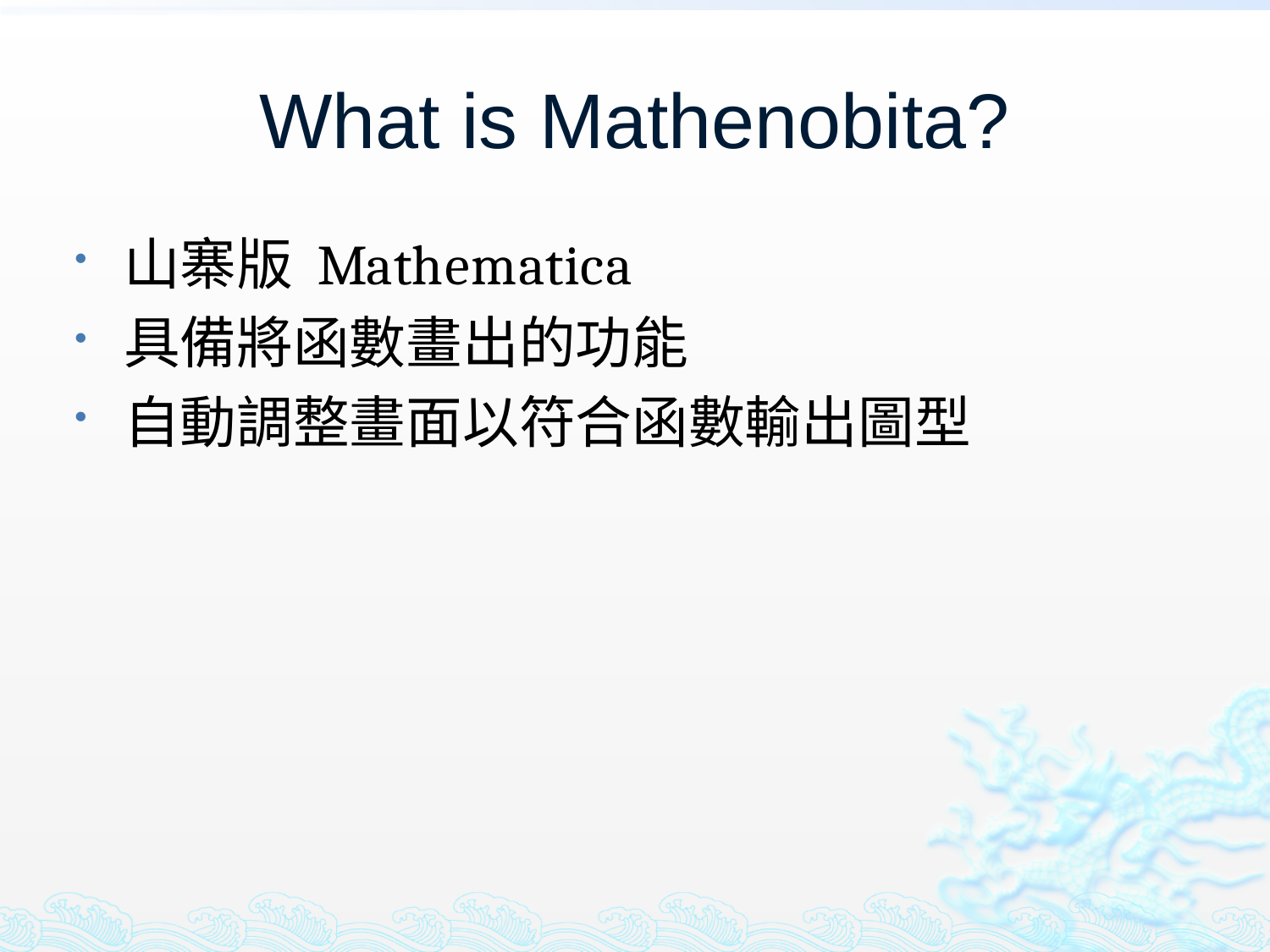

# What is Mathenobita?
山寨版 Mathematica
具備將函數畫出的功能
自動調整畫面以符合函數輸出圖型